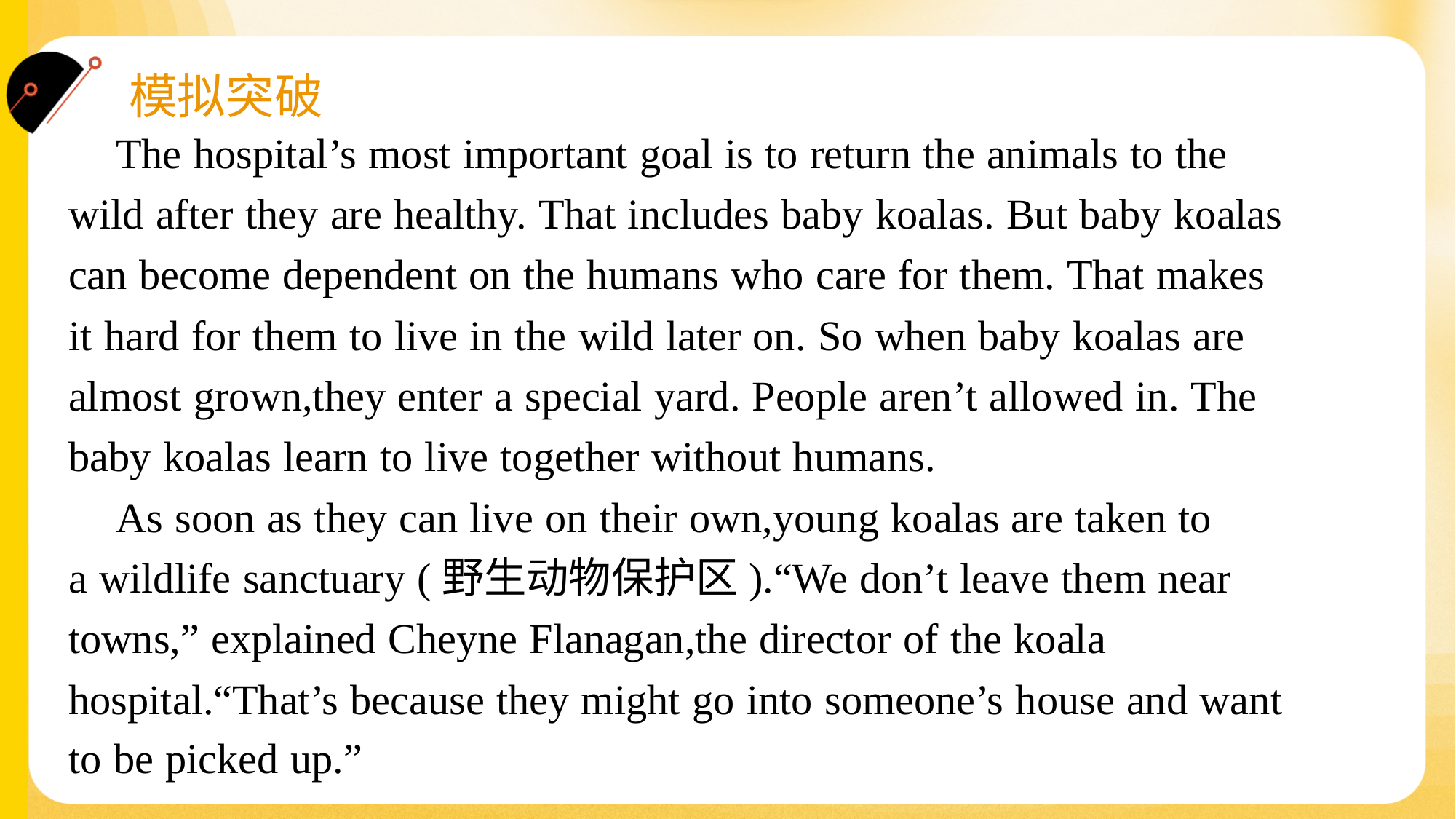

The hospital’s most important goal is to return the animals to the
wild after they are healthy. That includes baby koalas. But baby koalas
can become dependent on the humans who care for them. That makes
it hard for them to live in the wild later on. So when baby koalas are
almost grown,they enter a special yard. People aren’t allowed in. The
baby koalas learn to live together without humans.
    As soon as they can live on their own,young koalas are taken to
a wildlife sanctuary (野生动物保护区).“We don’t leave them near
towns,” explained Cheyne Flanagan,the director of the koala
hospital.“That’s because they might go into someone’s house and want
to be picked up.”#1.4